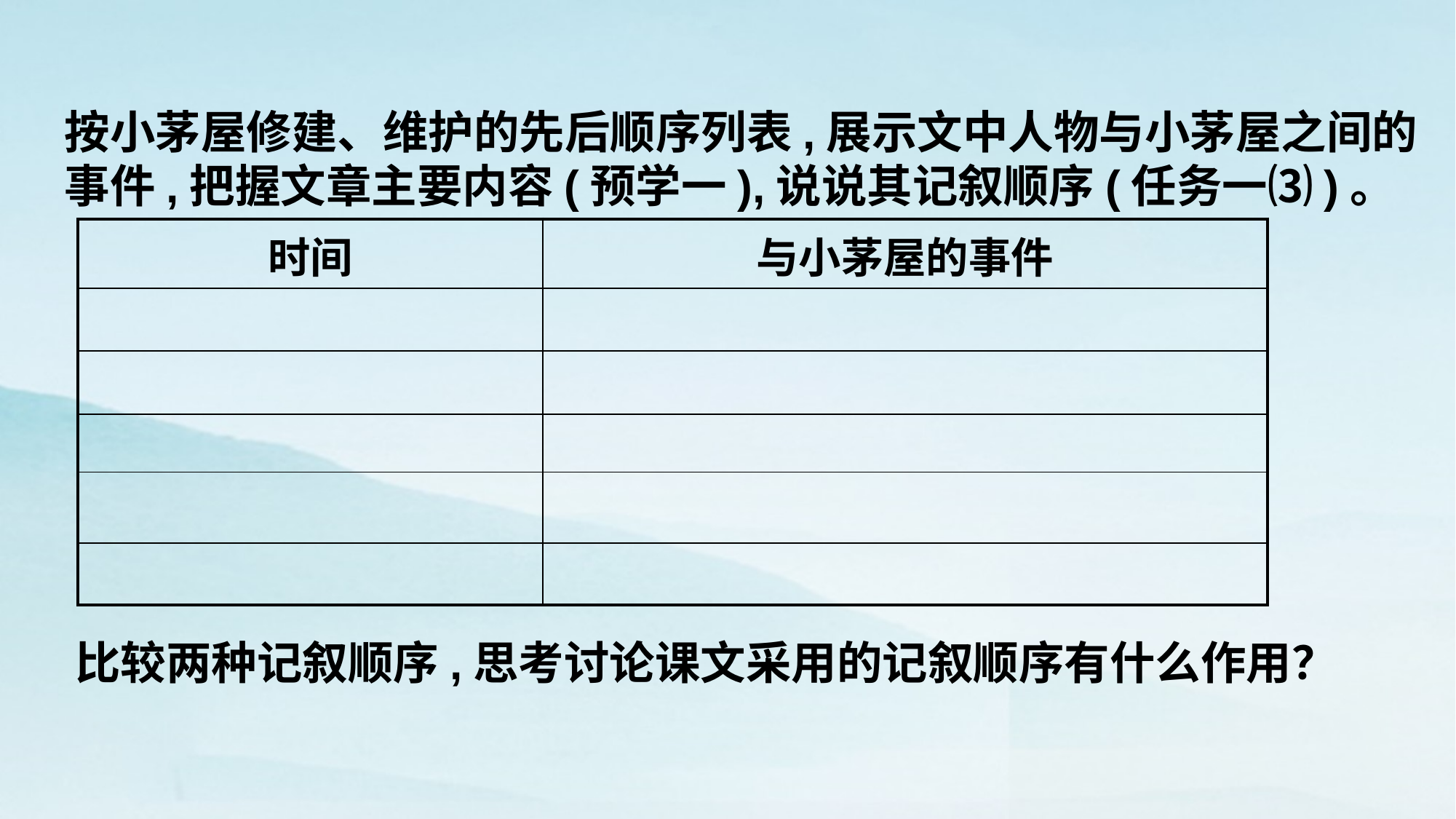

按小茅屋修建、维护的先后顺序列表,展示文中人物与小茅屋之间的事件,把握文章主要内容(预学一),说说其记叙顺序(任务一⑶)。
| 时间 | 与小茅屋的事件 |
| --- | --- |
|  |  |
|  |  |
|  |  |
|  |  |
|  |  |
比较两种记叙顺序,思考讨论课文采用的记叙顺序有什么作用？